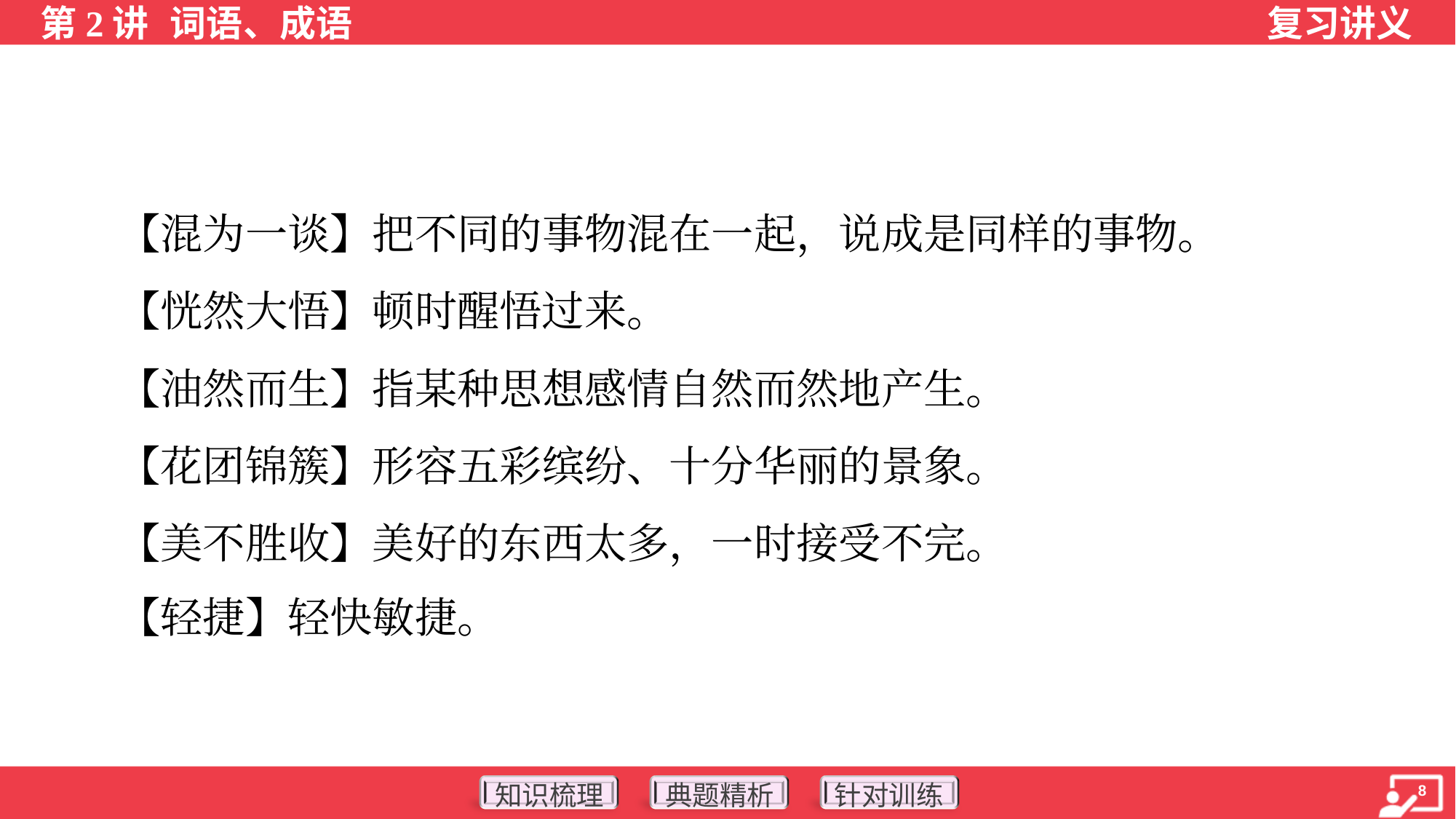

【混为一谈】把不同的事物混在一起，说成是同样的事物。
    【恍然大悟】顿时醒悟过来。
    【油然而生】指某种思想感情自然而然地产生。
    【花团锦簇】形容五彩缤纷、十分华丽的景象。
    【美不胜收】美好的东西太多，一时接受不完。
    【轻捷】轻快敏捷。